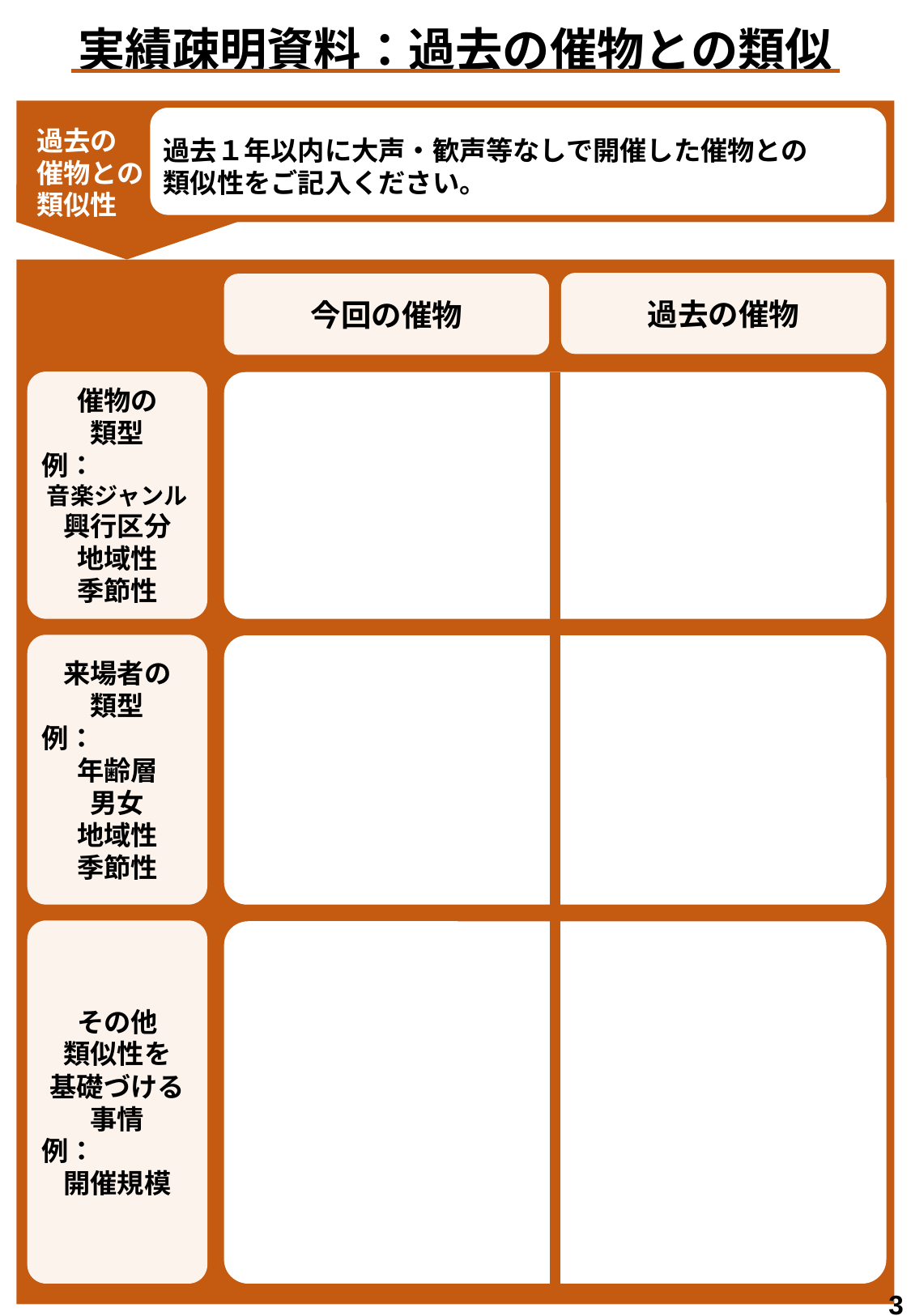

実績疎明資料：過去の催物との類似

 過去の
 催物との
 類似性

過去１年以内に大声・歓声等なしで開催した催物との
類似性をご記入ください。

過去の催物
今回の催物
催物の
類型
例：
音楽ジャンル
興行区分
地域性
季節性

来場者の
類型
例：
年齢層
男女
地域性
季節性

その他
類似性を
基礎づける事情
例：
開催規模

3